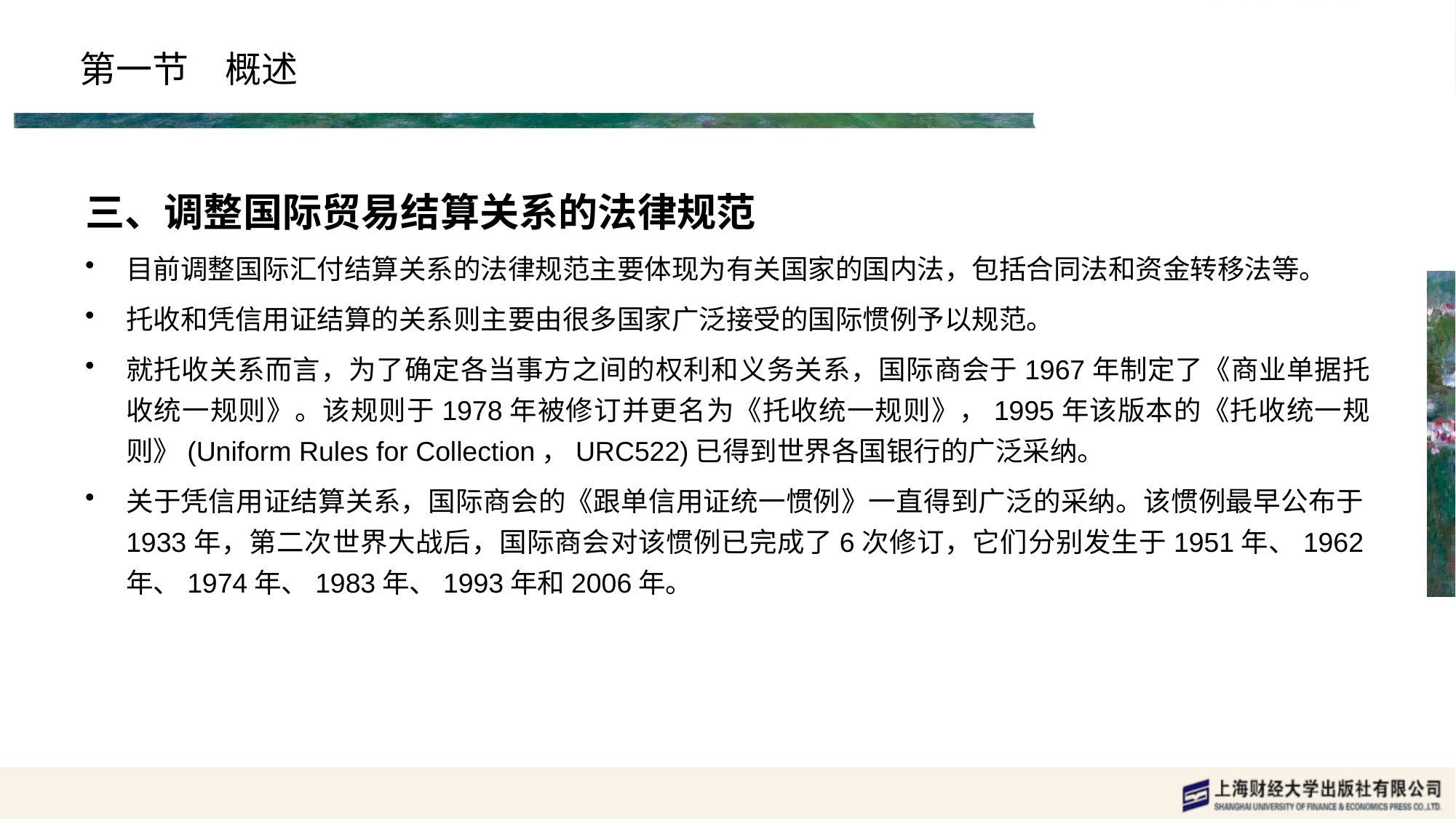

# 第一节　概述
三、调整国际贸易结算关系的法律规范
目前调整国际汇付结算关系的法律规范主要体现为有关国家的国内法，包括合同法和资金转移法等。
托收和凭信用证结算的关系则主要由很多国家广泛接受的国际惯例予以规范。
就托收关系而言，为了确定各当事方之间的权利和义务关系，国际商会于1967年制定了《商业单据托收统一规则》。该规则于1978年被修订并更名为《托收统一规则》，1995年该版本的《托收统一规则》(Uniform Rules for Collection，URC522)已得到世界各国银行的广泛采纳。
关于凭信用证结算关系，国际商会的《跟单信用证统一惯例》一直得到广泛的采纳。该惯例最早公布于1933年，第二次世界大战后，国际商会对该惯例已完成了6次修订，它们分别发生于1951年、1962年、1974年、1983年、1993年和2006年。